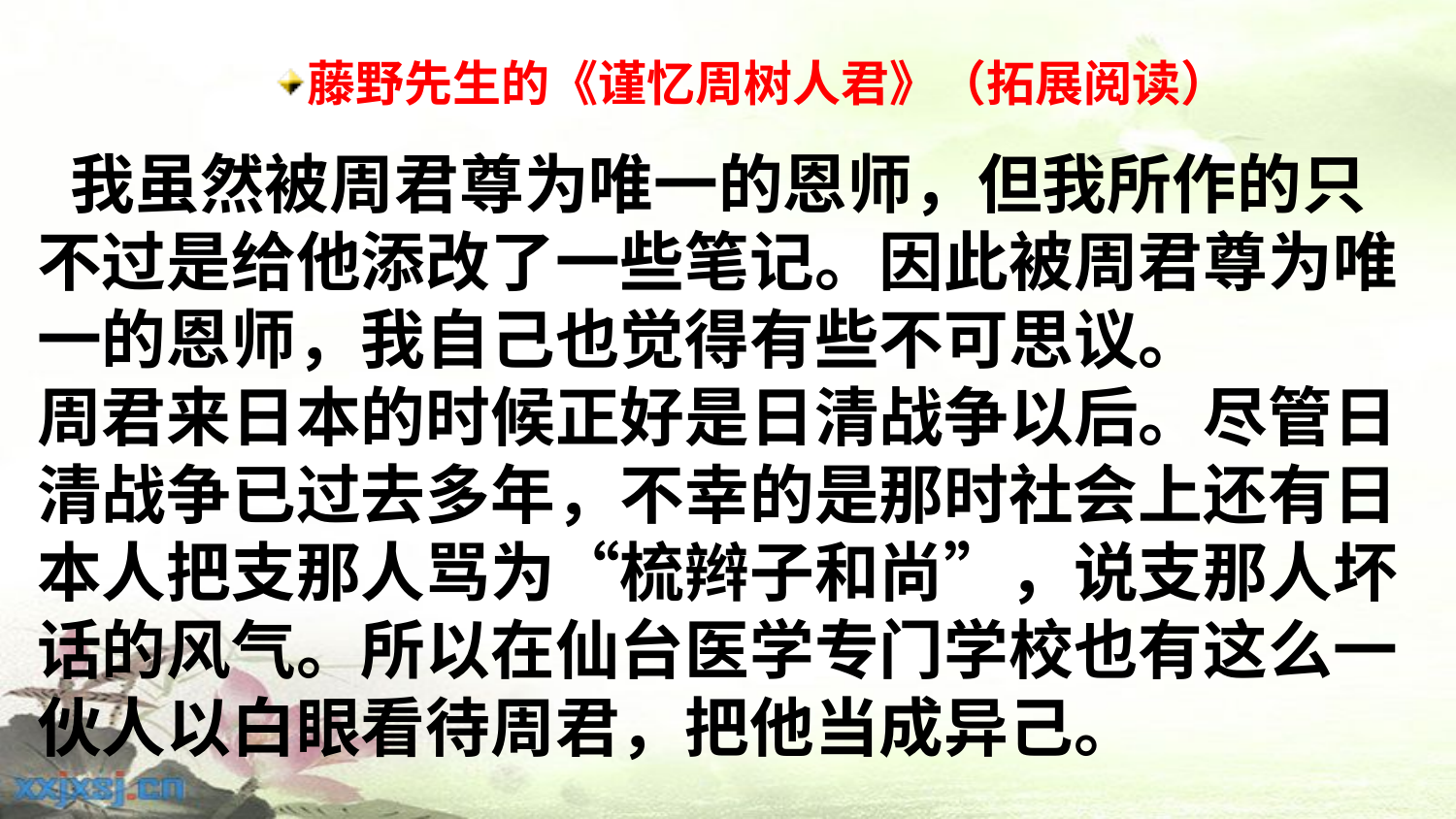

藤野先生的《谨忆周树人君》（拓展阅读）
   我虽然被周君尊为唯一的恩师，但我所作的只不过是给他添改了一些笔记。因此被周君尊为唯一的恩师，我自己也觉得有些不可思议。
周君来日本的时候正好是日清战争以后。尽管日清战争已过去多年，不幸的是那时社会上还有日本人把支那人骂为“梳辫子和尚”，说支那人坏话的风气。所以在仙台医学专门学校也有这么一伙人以白眼看待周君，把他当成异己。